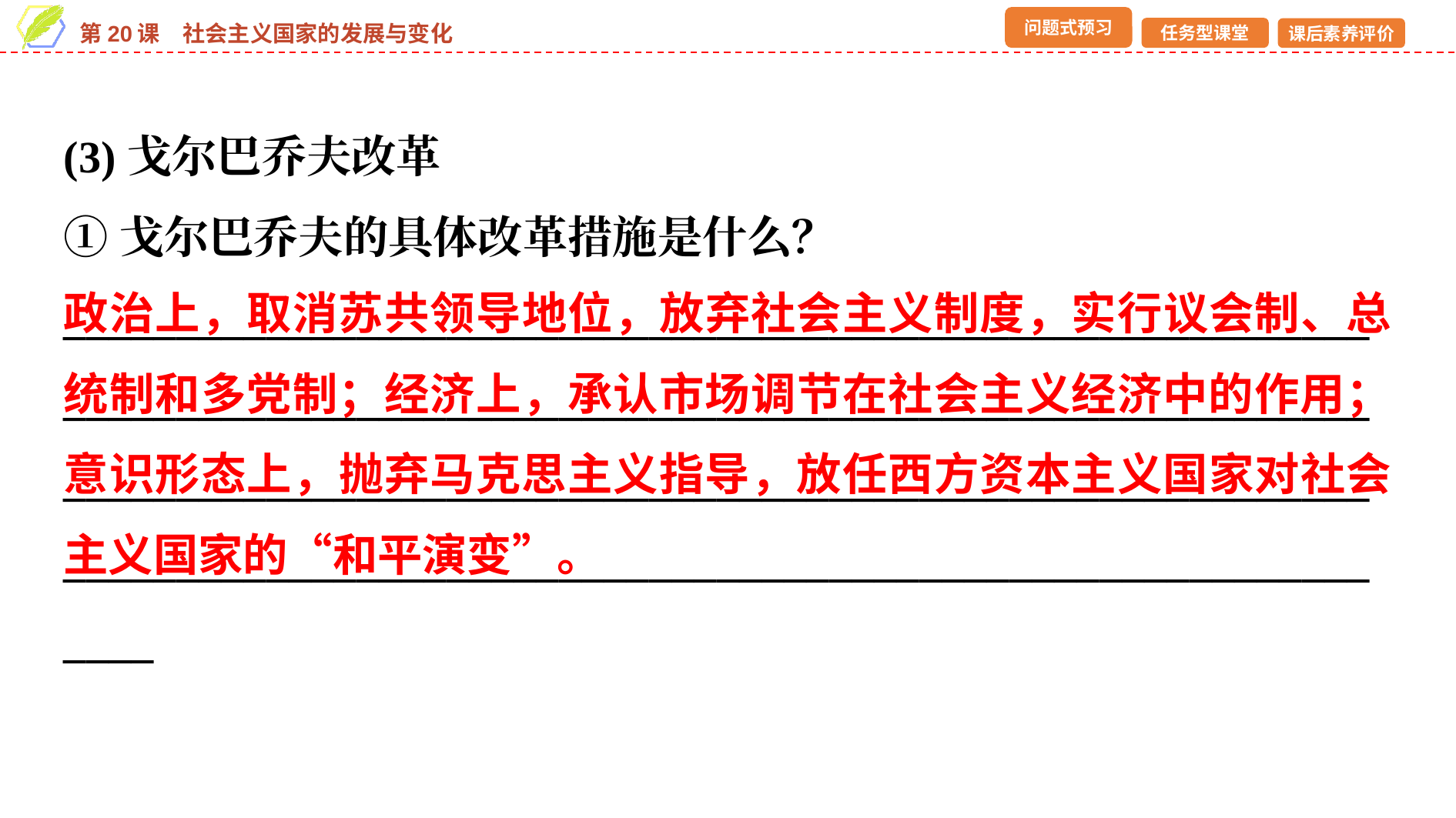

(3)戈尔巴乔夫改革
①戈尔巴乔夫的具体改革措施是什么？
____________________________________________________________________________________________________________________________________________________________________________________________________________________________________________
政治上，取消苏共领导地位，放弃社会主义制度，实行议会制、总统制和多党制；经济上，承认市场调节在社会主义经济中的作用；意识形态上，抛弃马克思主义指导，放任西方资本主义国家对社会主义国家的“和平演变”。